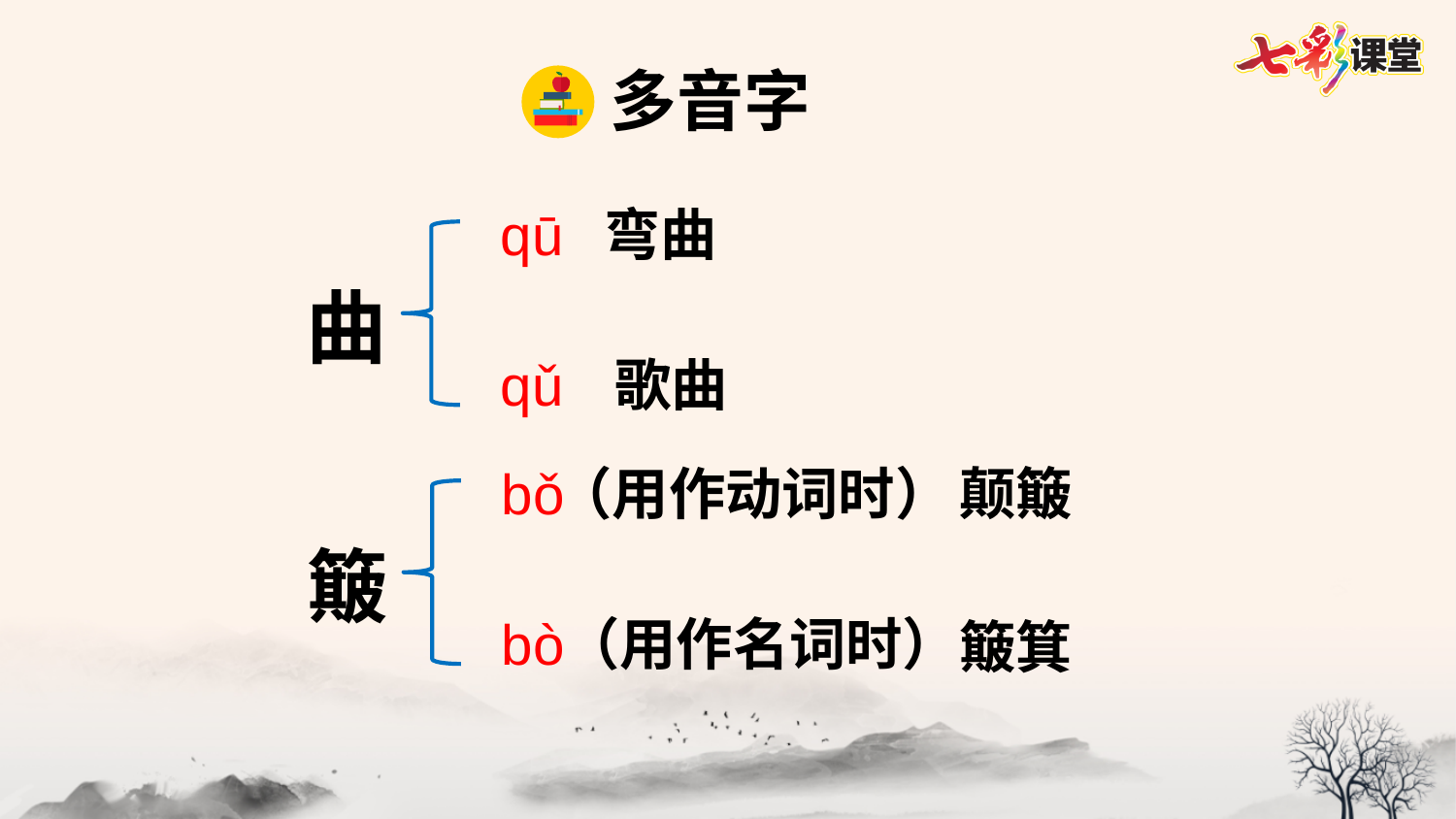

多音字

qū
弯曲
曲

qǔ
歌曲
bǒ
（用作动词时）
颠簸
簸

bò
（用作名词时）
簸箕